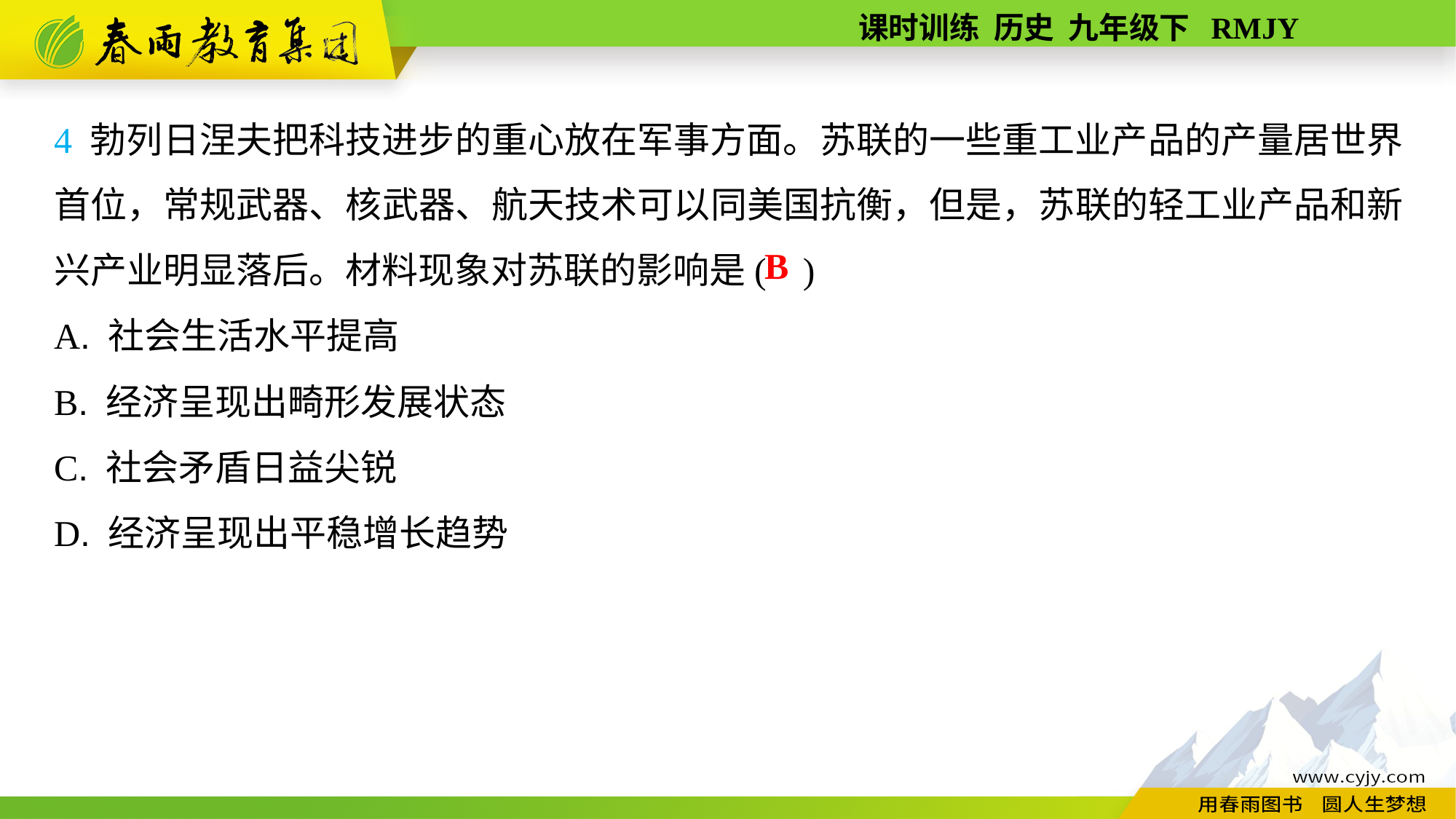

4 勃列日涅夫把科技进步的重心放在军事方面。苏联的一些重工业产品的产量居世界首位，常规武器、核武器、航天技术可以同美国抗衡，但是，苏联的轻工业产品和新兴产业明显落后。材料现象对苏联的影响是(    )
A. 社会生活水平提高
B. 经济呈现出畸形发展状态
C. 社会矛盾日益尖锐
D. 经济呈现出平稳增长趋势
B